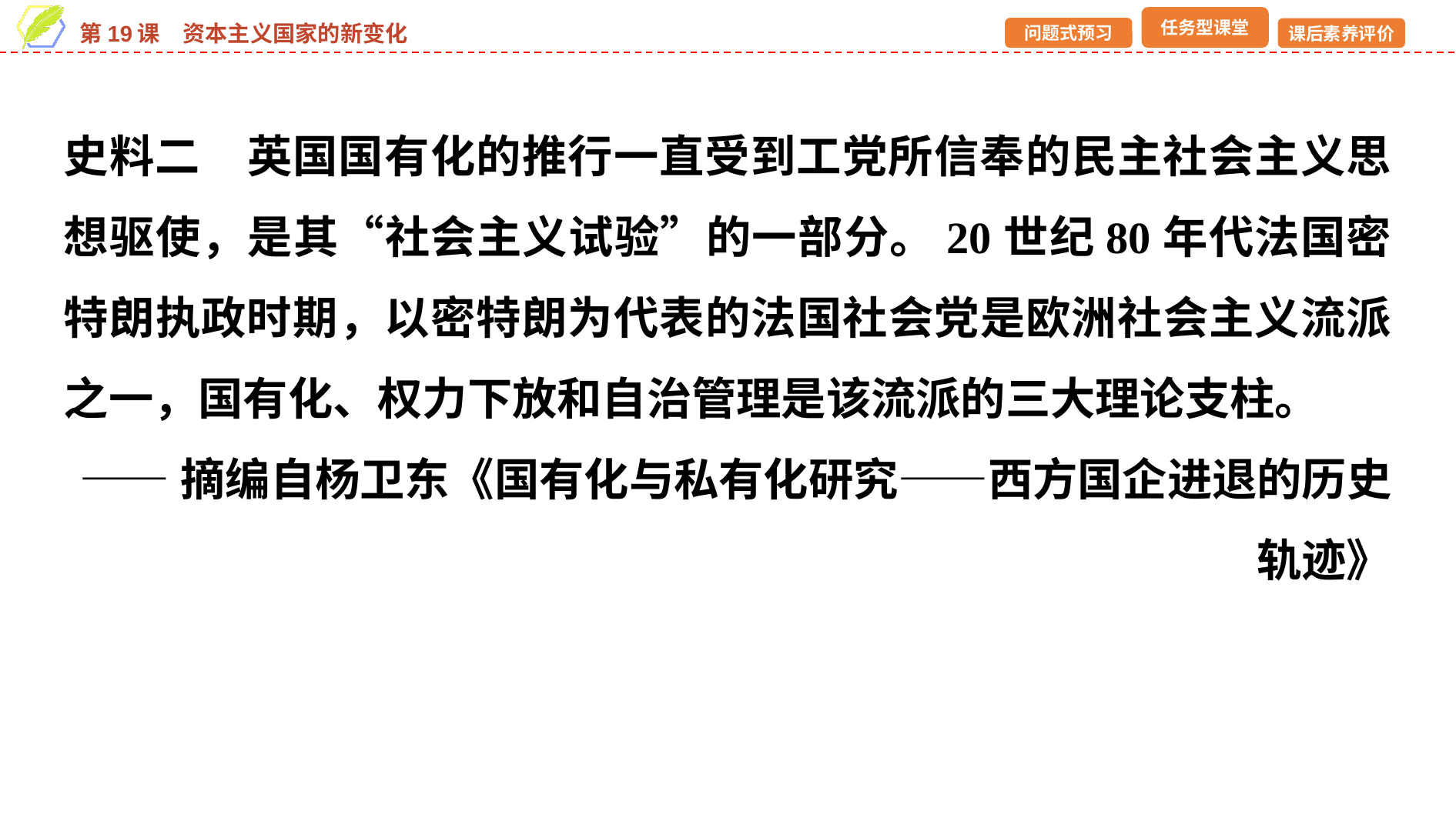

史料二　英国国有化的推行一直受到工党所信奉的民主社会主义思想驱使，是其“社会主义试验”的一部分。20世纪80年代法国密特朗执政时期，以密特朗为代表的法国社会党是欧洲社会主义流派之一，国有化、权力下放和自治管理是该流派的三大理论支柱。
——摘编自杨卫东《国有化与私有化研究——西方国企进退的历史轨迹》